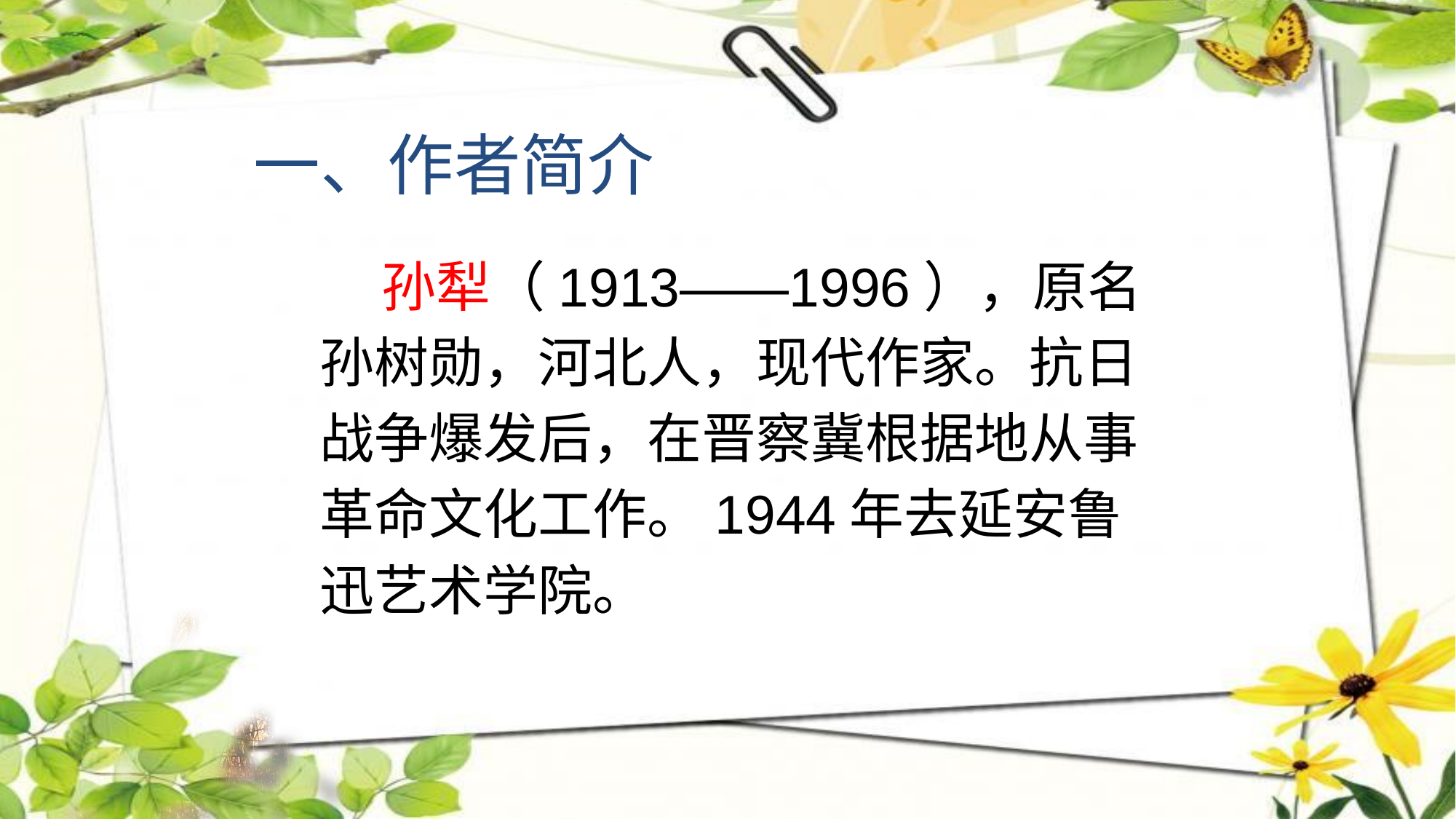

# 一、作者简介
    孙犁（1913――1996），原名孙树勋，河北人，现代作家。抗日战争爆发后，在晋察冀根据地从事革命文化工作。1944年去延安鲁迅艺术学院。